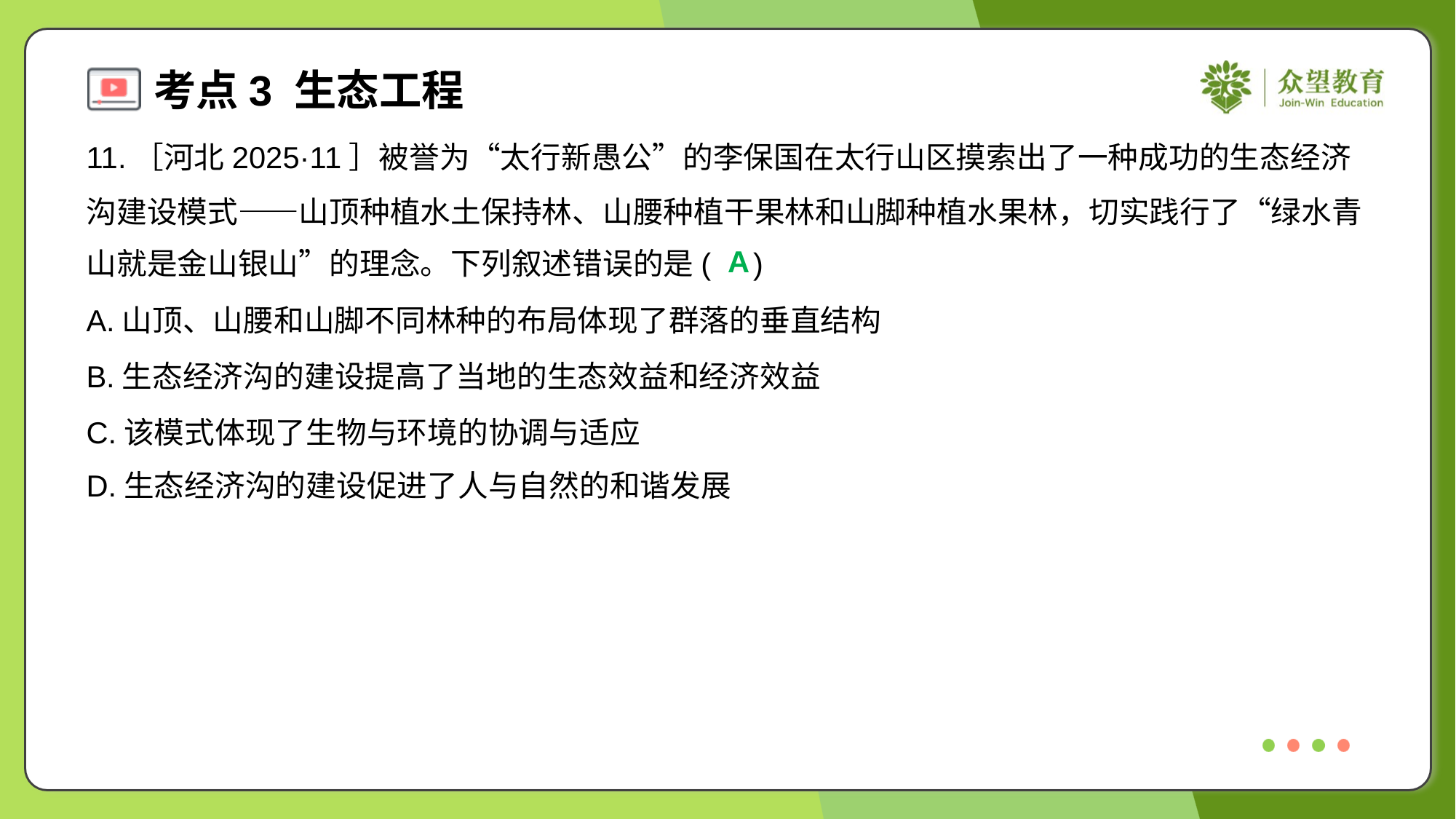

11.［河北2025·11］被誉为“太行新愚公”的李保国在太行山区摸索出了一种成功的生态经济
沟建设模式——山顶种植水土保持林、山腰种植干果林和山脚种植水果林，切实践行了“绿水青
山就是金山银山”的理念。下列叙述错误的是(     )
A
A.山顶、山腰和山脚不同林种的布局体现了群落的垂直结构
B.生态经济沟的建设提高了当地的生态效益和经济效益
C.该模式体现了生物与环境的协调与适应
D.生态经济沟的建设促进了人与自然的和谐发展